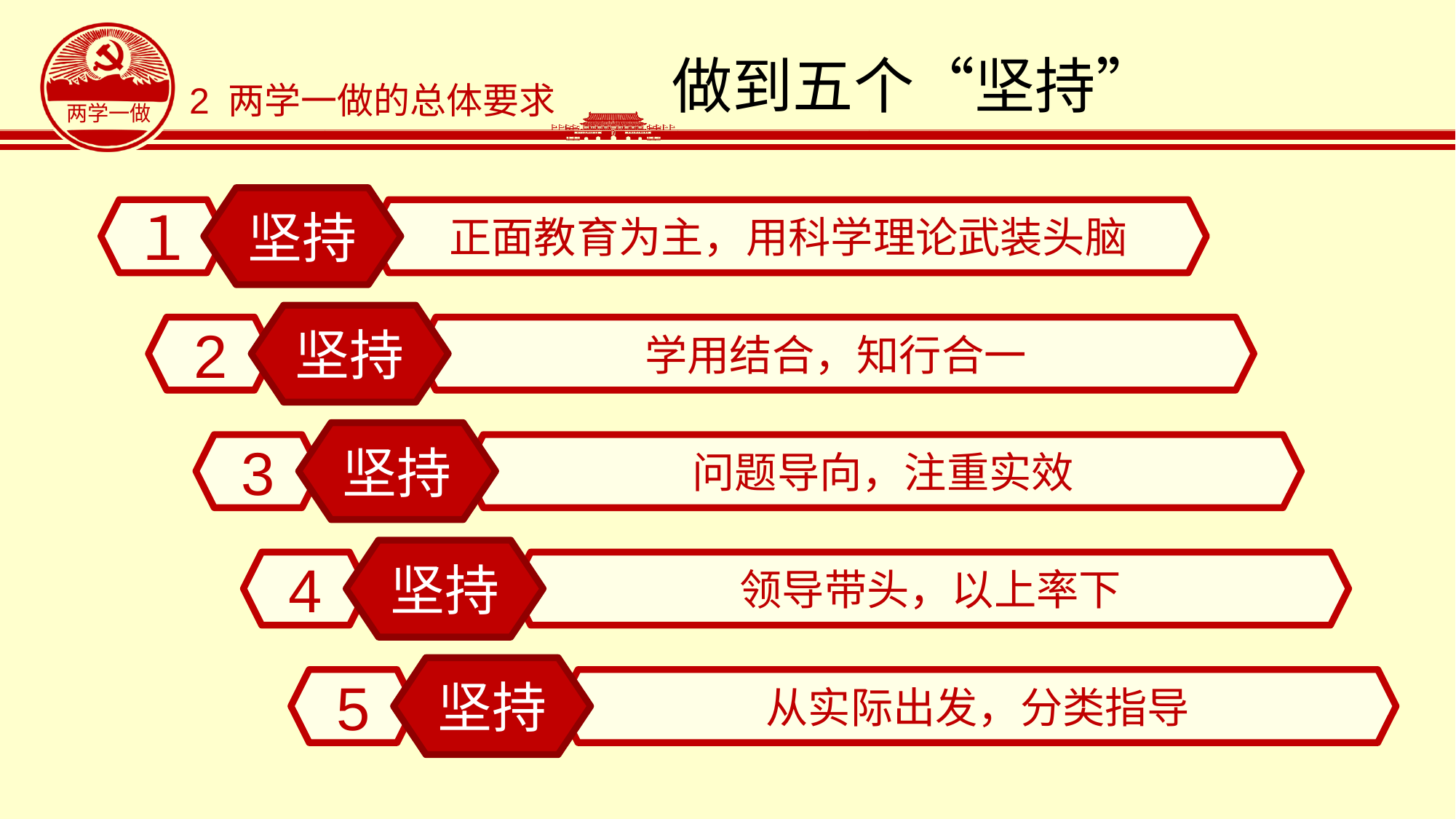

# 做到五个“坚持”
2 两学一做的总体要求
坚持
１
正面教育为主，用科学理论武装头脑
坚持
学用结合，知行合一
2
坚持
问题导向，注重实效
3
坚持
领导带头，以上率下
4
坚持
5
从实际出发，分类指导